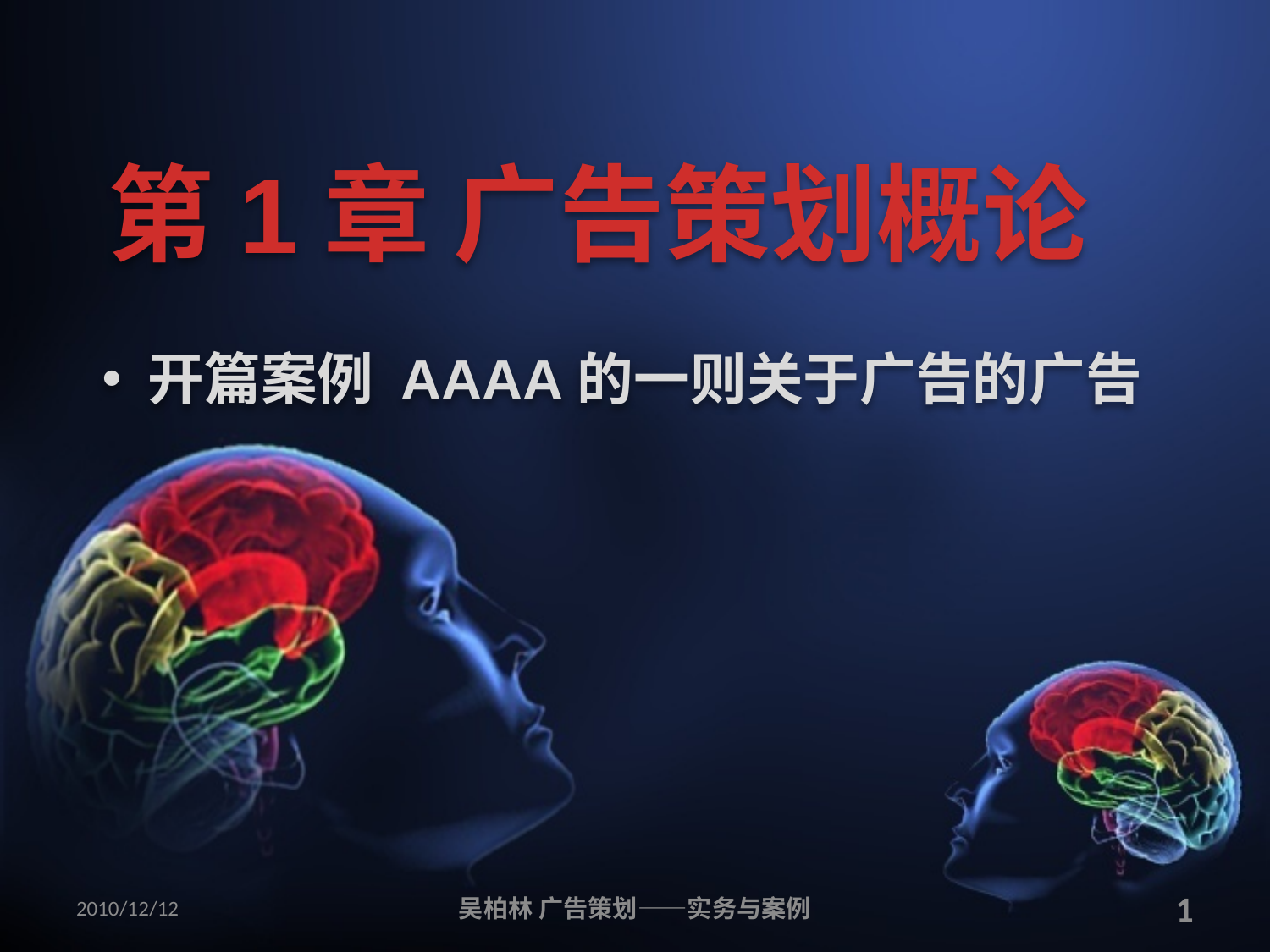

# 第1章 广告策划概论
 开篇案例 AAAA的一则关于广告的广告
2010/12/12
吴柏林 广告策划——实务与案例
1